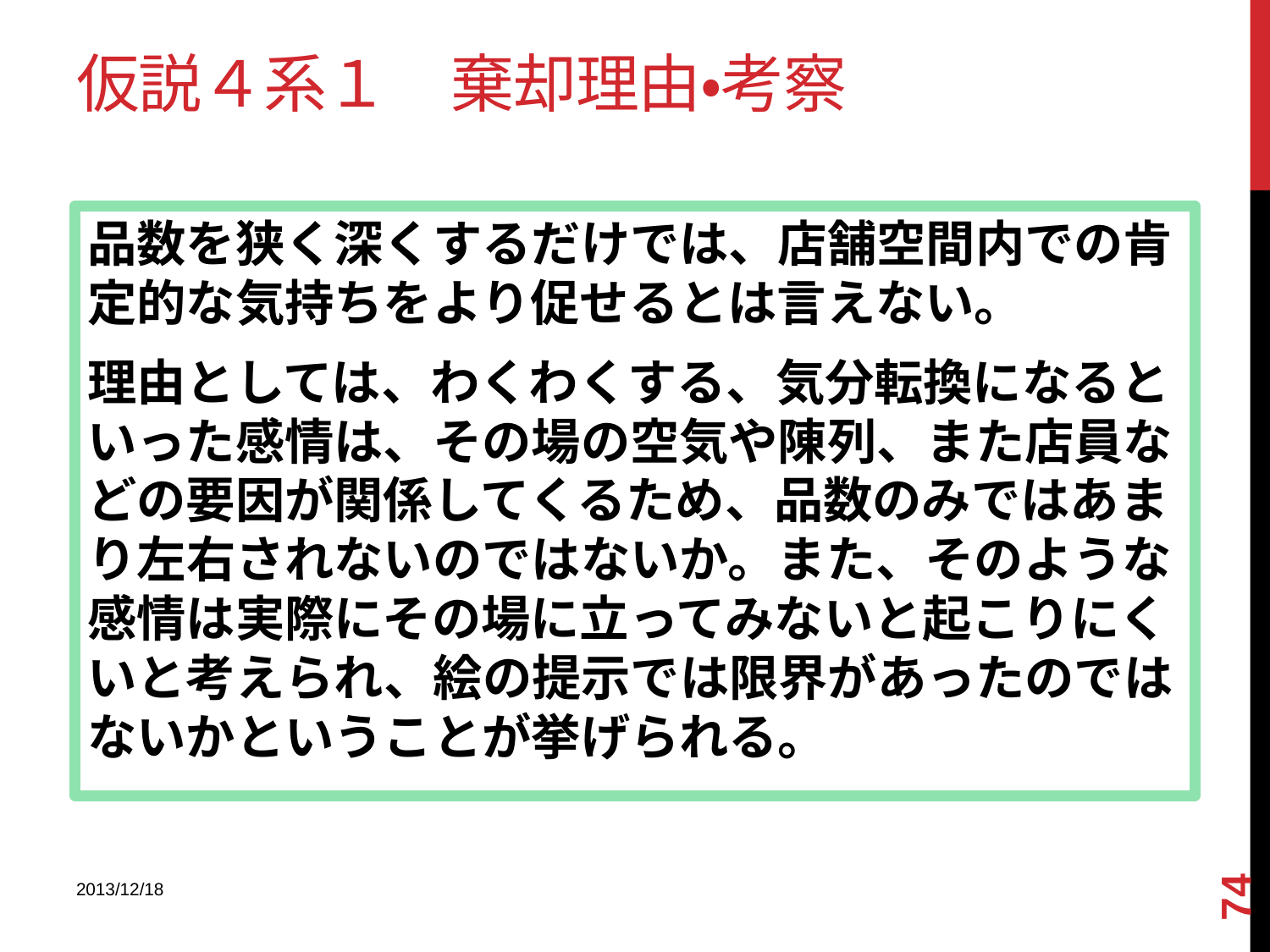

# 仮説４系１　棄却理由・考察

品数を狭く深くするだけでは、店舗空間内での肯定的な気持ちをより促せるとは言えない。
理由としては、わくわくする、気分転換になるといった感情は、その場の空気や陳列、また店員などの要因が関係してくるため、品数のみではあまり左右されないのではないか。また、そのような感情は実際にその場に立ってみないと起こりにくいと考えられ、絵の提示では限界があったのではないかということが挙げられる。
74
2013/12/18